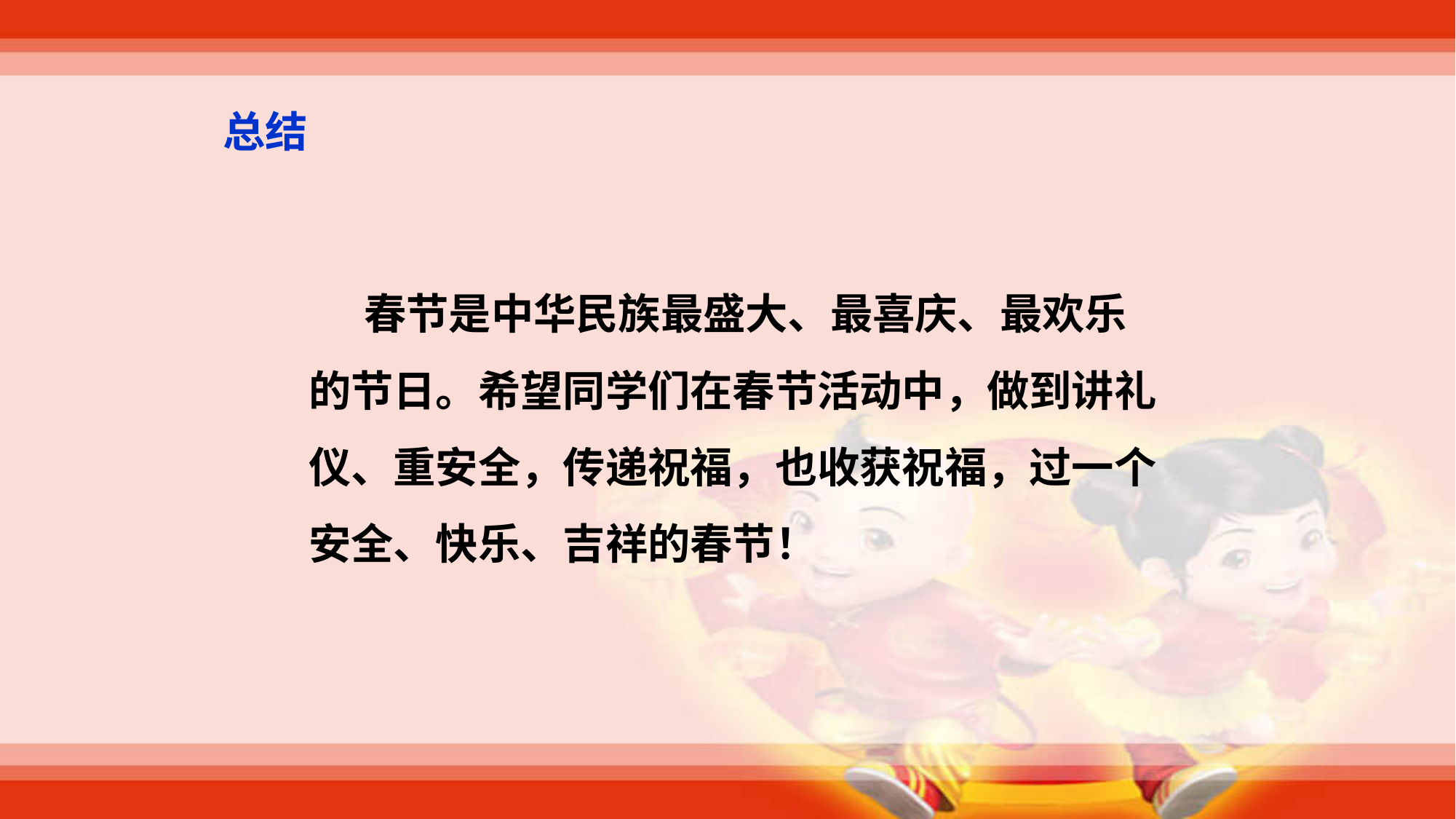

总结
    春节是中华民族最盛大、最喜庆、最欢乐的节日。希望同学们在春节活动中，做到讲礼仪、重安全，传递祝福，也收获祝福，过一个安全、快乐、吉祥的春节！